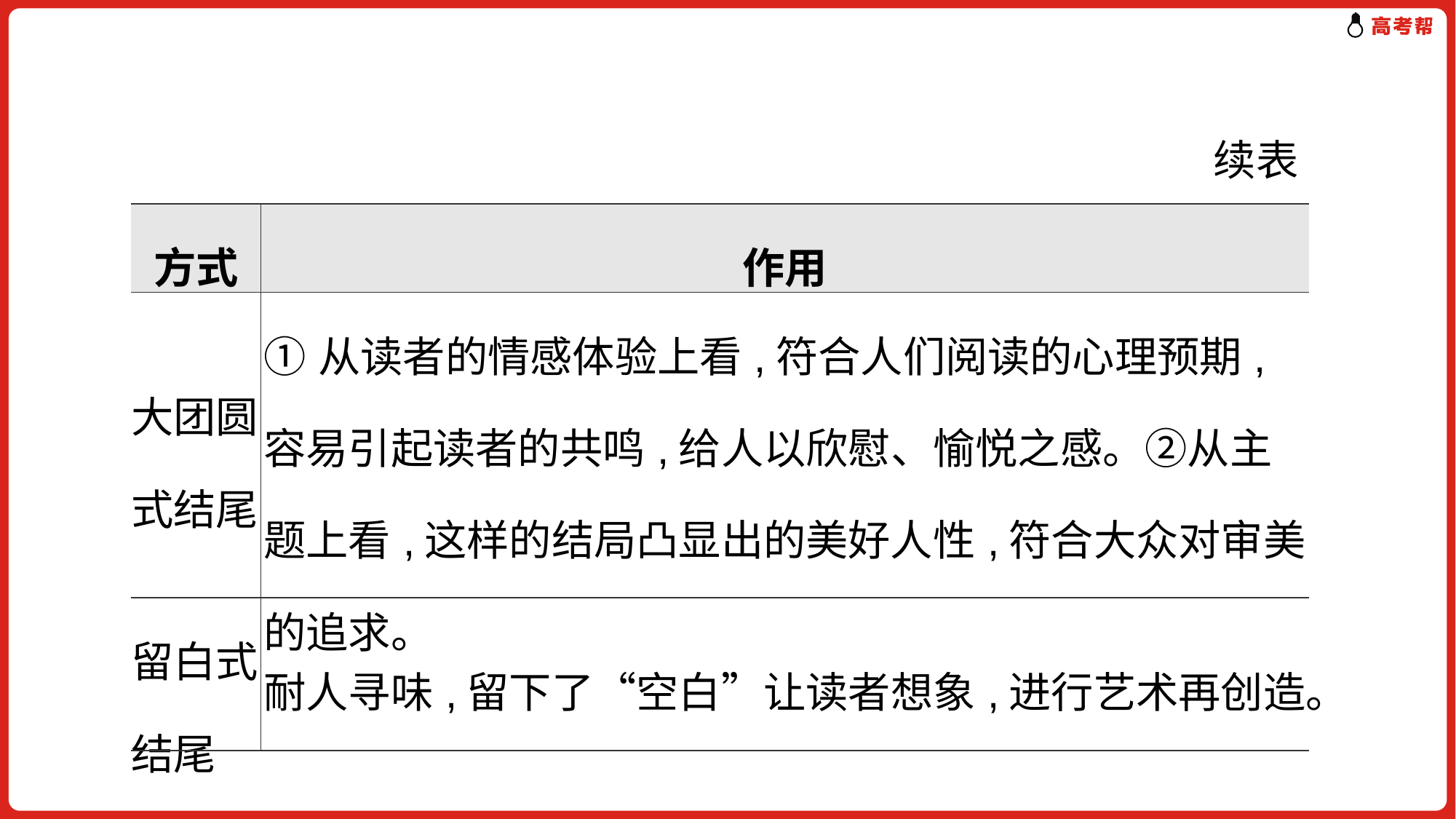

续表
| 方式 | 作用 |
| --- | --- |
| 大团圆 式结尾 | ①从读者的情感体验上看,符合人们阅读的心理预期,容易引起读者的共鸣,给人以欣慰、愉悦之感。②从主题上看,这样的结局凸显出的美好人性,符合大众对审美的追求。 |
| 留白式 结尾 | 耐人寻味,留下了“空白”让读者想象,进行艺术再创造。 |